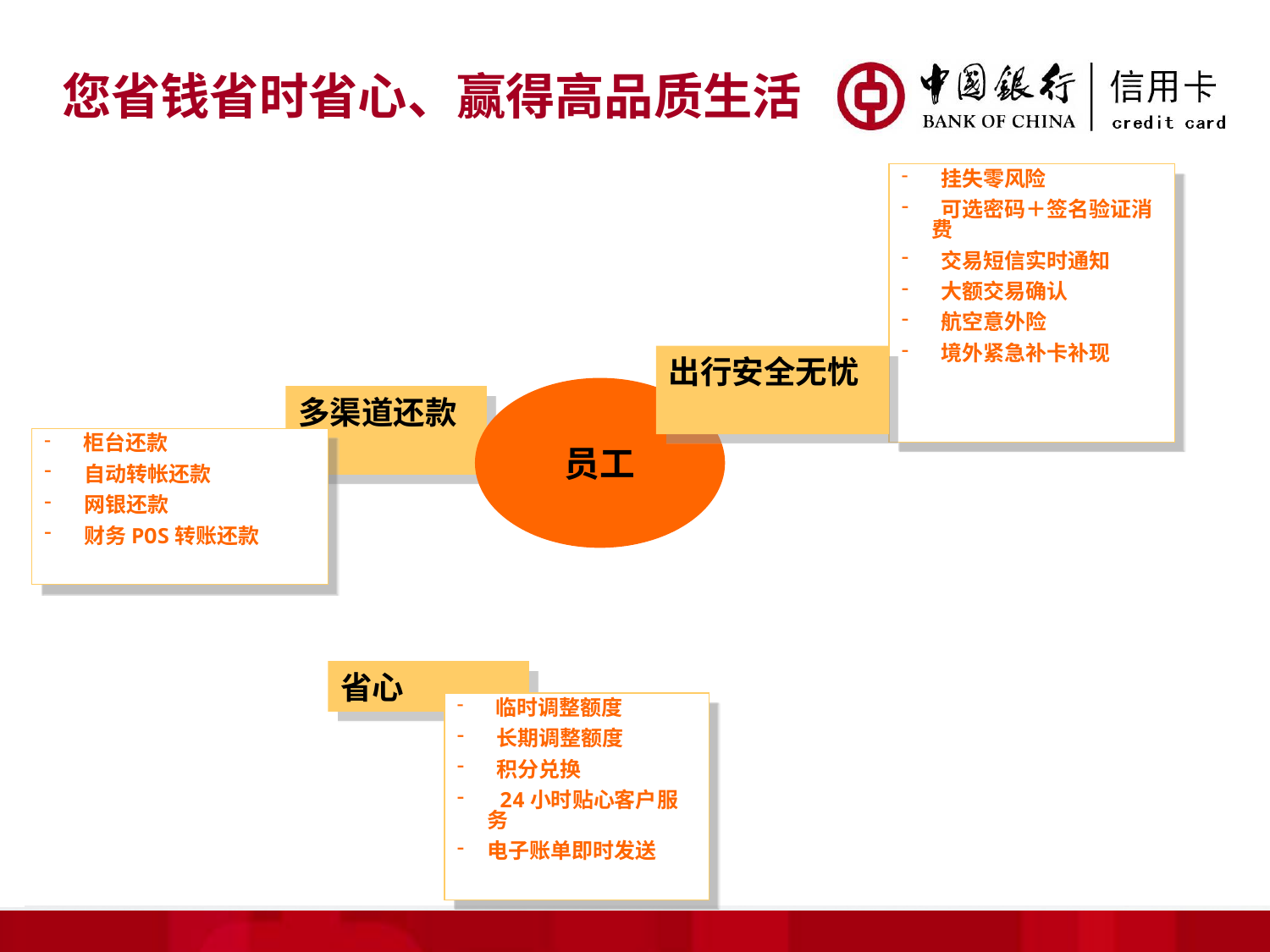

您省钱省时省心、赢得高品质生活
 挂失零风险
 可选密码＋签名验证消费
 交易短信实时通知
 大额交易确认
 航空意外险
 境外紧急补卡补现

出行安全无忧
员工
多渠道还款
 柜台还款
 自动转帐还款
 网银还款
 财务POS转账还款

省心
 临时调整额度
 长期调整额度
 积分兑换
 24小时贴心客户服务
电子账单即时发送